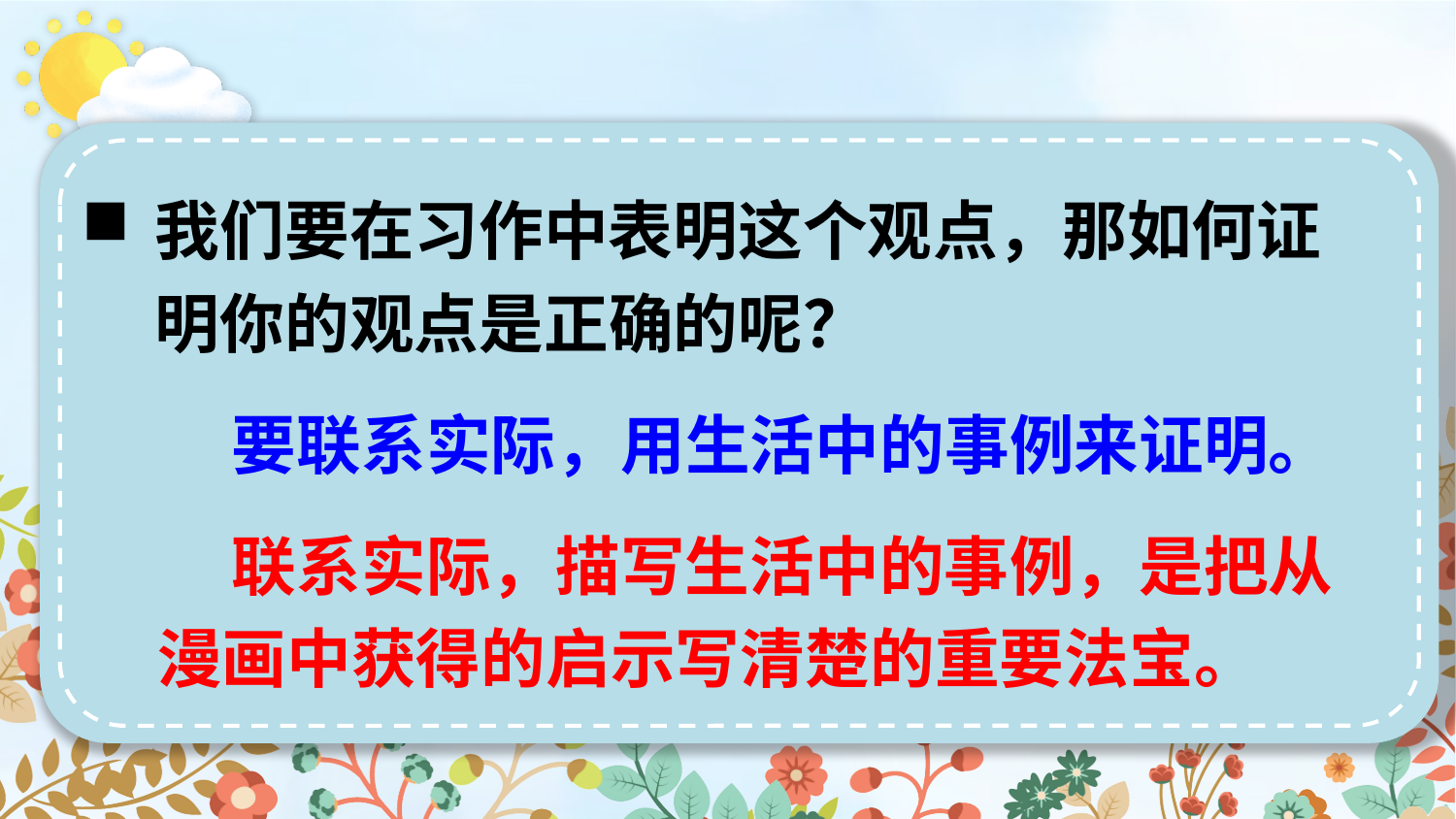

我们要在习作中表明这个观点，那如何证明你的观点是正确的呢？
    要联系实际，用生活中的事例来证明。
    联系实际，描写生活中的事例，是把从漫画中获得的启示写清楚的重要法宝。